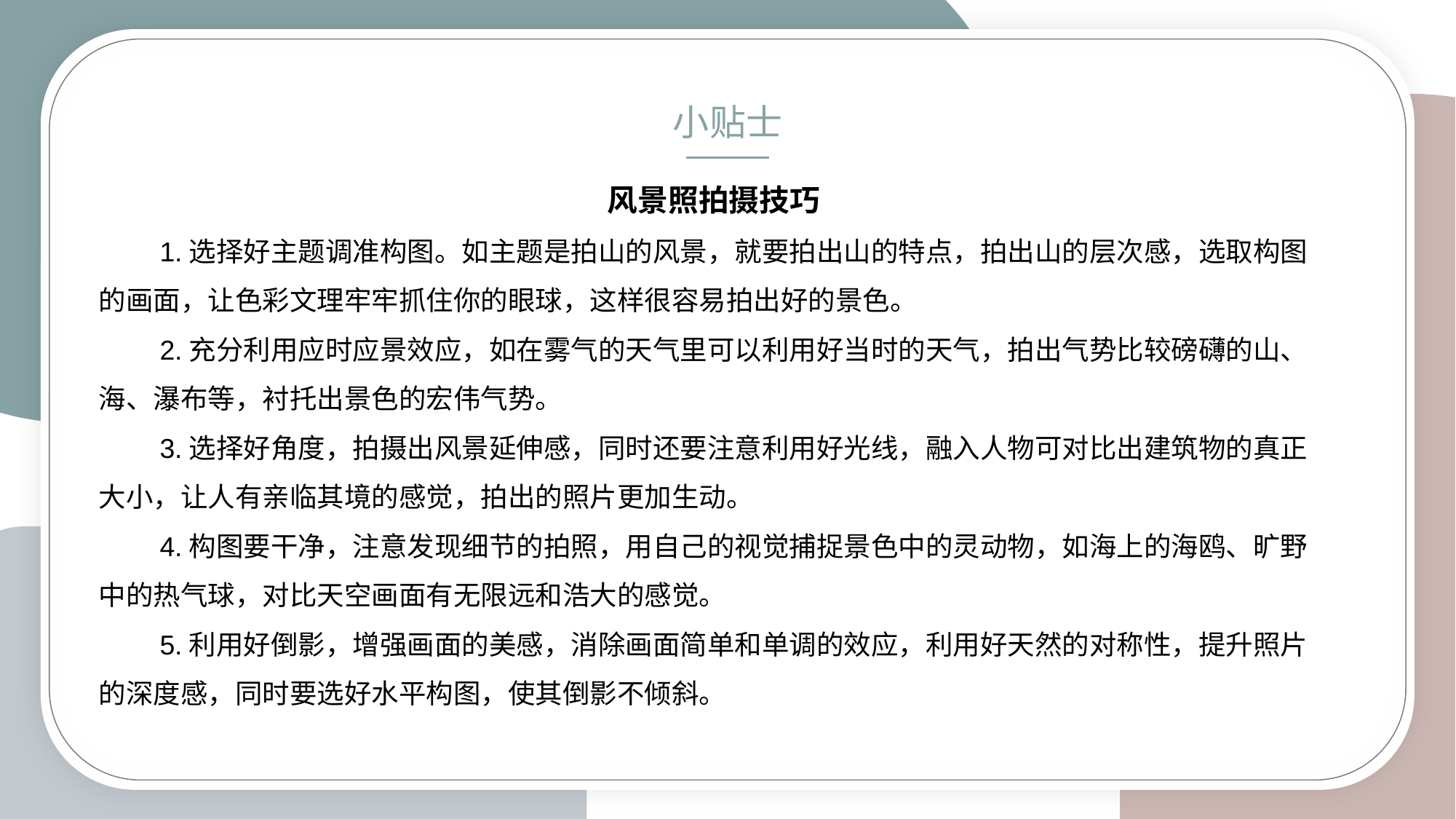

小贴士

风景照拍摄技巧
　　1.选择好主题调准构图。如主题是拍山的风景，就要拍出山的特点，拍出山的层次感，选取构图的画面，让色彩文理牢牢抓住你的眼球，这样很容易拍出好的景色。
　　2.充分利用应时应景效应，如在雾气的天气里可以利用好当时的天气，拍出气势比较磅礴的山、海、瀑布等，衬托出景色的宏伟气势。
　　3.选择好角度，拍摄出风景延伸感，同时还要注意利用好光线，融入人物可对比出建筑物的真正大小，让人有亲临其境的感觉，拍出的照片更加生动。
　　4.构图要干净，注意发现细节的拍照，用自己的视觉捕捉景色中的灵动物，如海上的海鸥、旷野中的热气球，对比天空画面有无限远和浩大的感觉。
　　5.利用好倒影，增强画面的美感，消除画面简单和单调的效应，利用好天然的对称性，提升照片的深度感，同时要选好水平构图，使其倒影不倾斜。